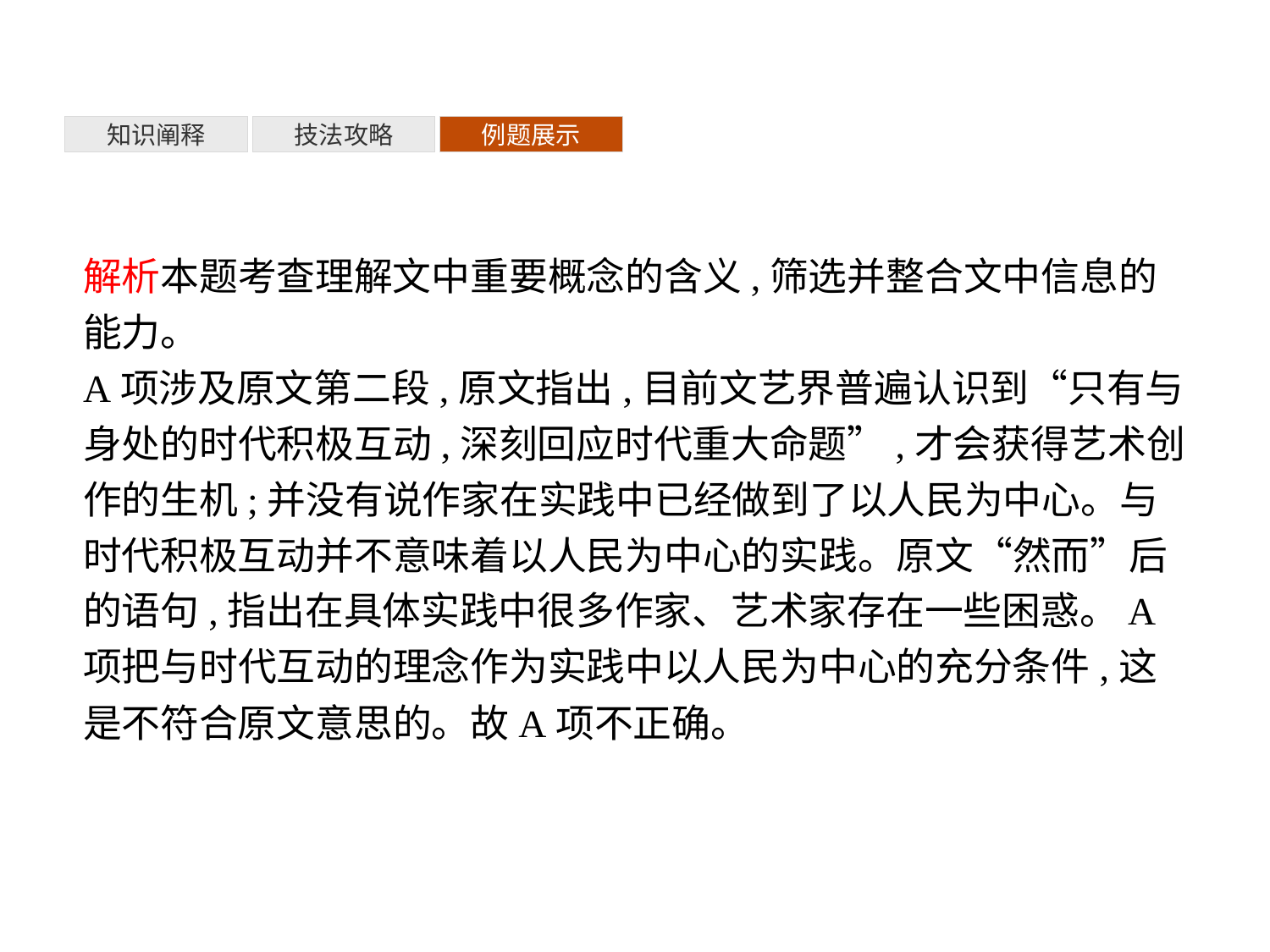

知识阐释
技法攻略
例题展示
解析本题考查理解文中重要概念的含义,筛选并整合文中信息的能力。
A项涉及原文第二段,原文指出,目前文艺界普遍认识到“只有与身处的时代积极互动,深刻回应时代重大命题”,才会获得艺术创作的生机;并没有说作家在实践中已经做到了以人民为中心。与时代积极互动并不意味着以人民为中心的实践。原文“然而”后的语句,指出在具体实践中很多作家、艺术家存在一些困惑。A项把与时代互动的理念作为实践中以人民为中心的充分条件,这是不符合原文意思的。故A项不正确。